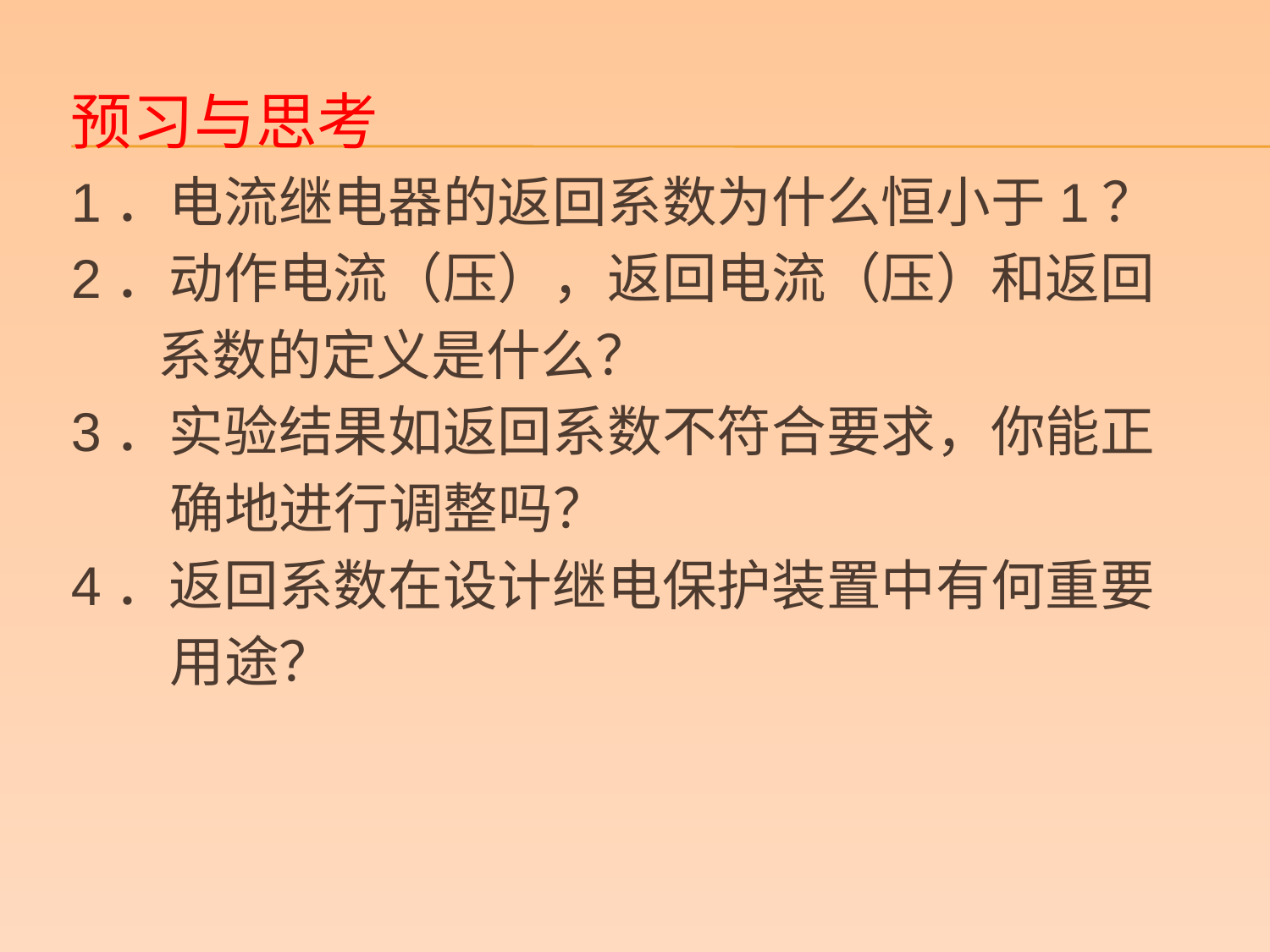

预习与思考
1．电流继电器的返回系数为什么恒小于1？
2．动作电流（压），返回电流（压）和返回
      系数的定义是什么？
3．实验结果如返回系数不符合要求，你能正
       确地进行调整吗？
4．返回系数在设计继电保护装置中有何重要
       用途？